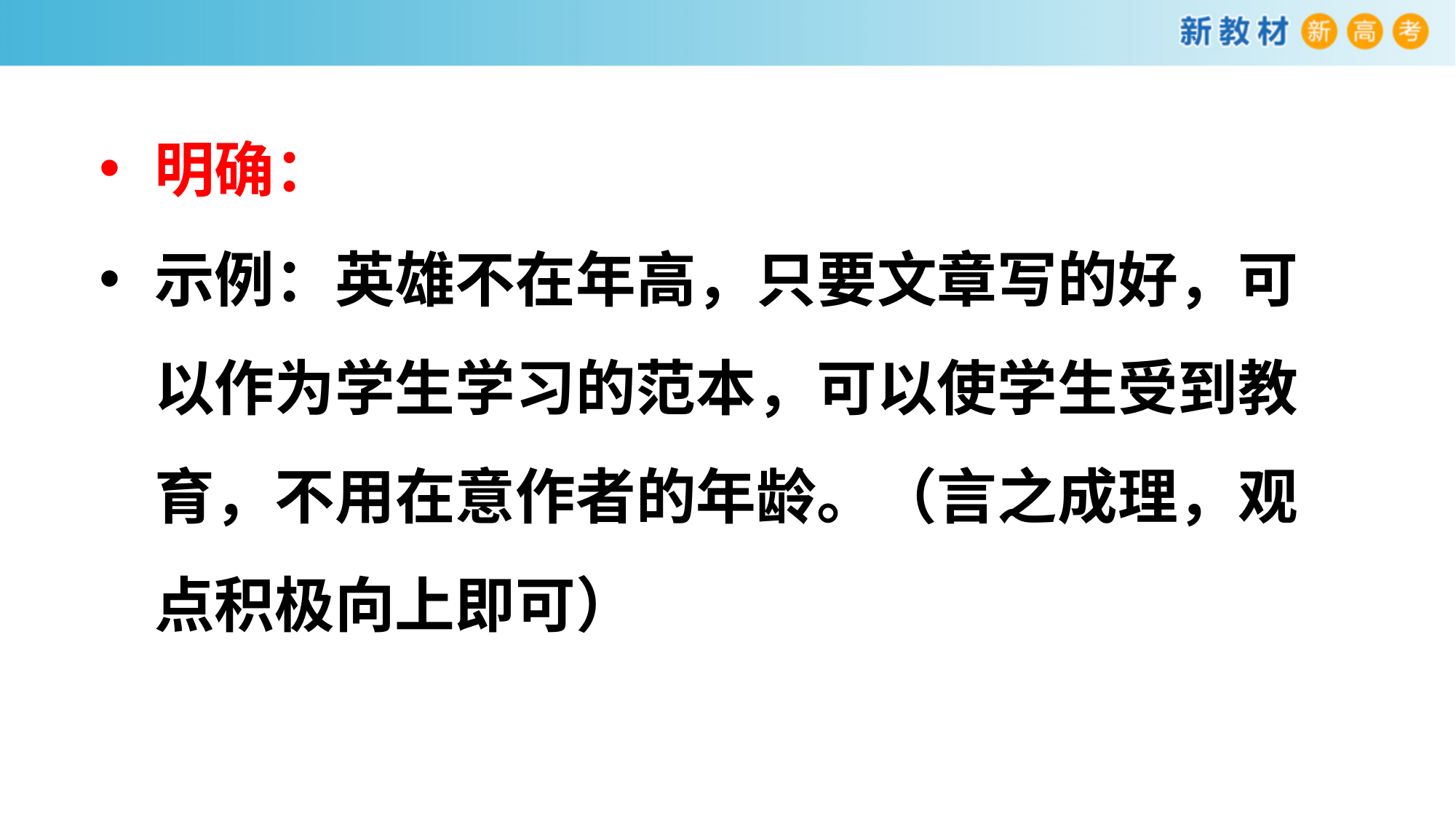

明确：
示例：英雄不在年高，只要文章写的好，可以作为学生学习的范本，可以使学生受到教育，不用在意作者的年龄。（言之成理，观点积极向上即可）